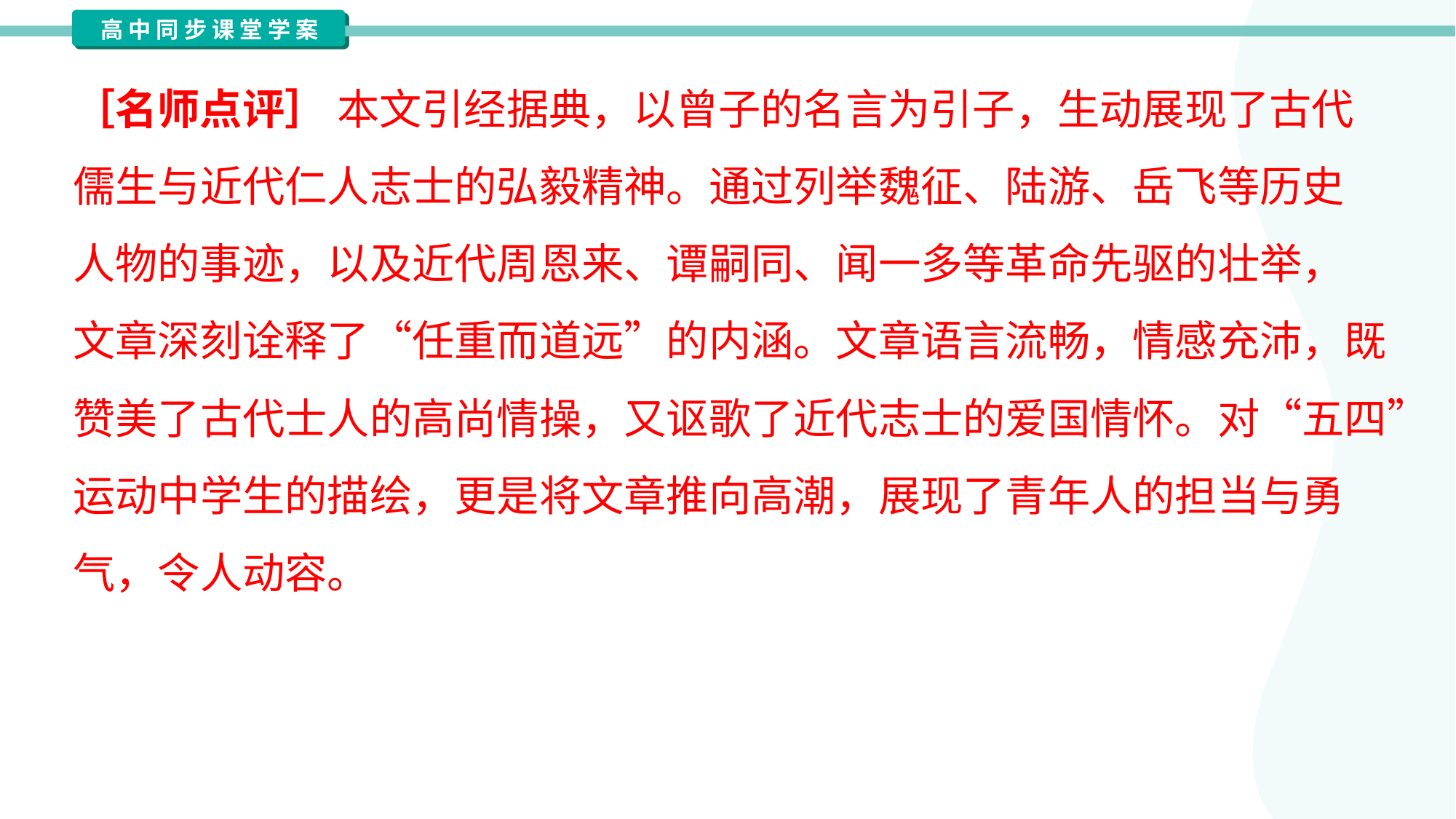

［名师点评］ 本文引经据典，以曾子的名言为引子，生动展现了古代
儒生与近代仁人志士的弘毅精神。通过列举魏征、陆游、岳飞等历史
人物的事迹，以及近代周恩来、谭嗣同、闻一多等革命先驱的壮举，
文章深刻诠释了“任重而道远”的内涵。文章语言流畅，情感充沛，既
赞美了古代士人的高尚情操，又讴歌了近代志士的爱国情怀。对“五四”
运动中学生的描绘，更是将文章推向高潮，展现了青年人的担当与勇
气，令人动容。